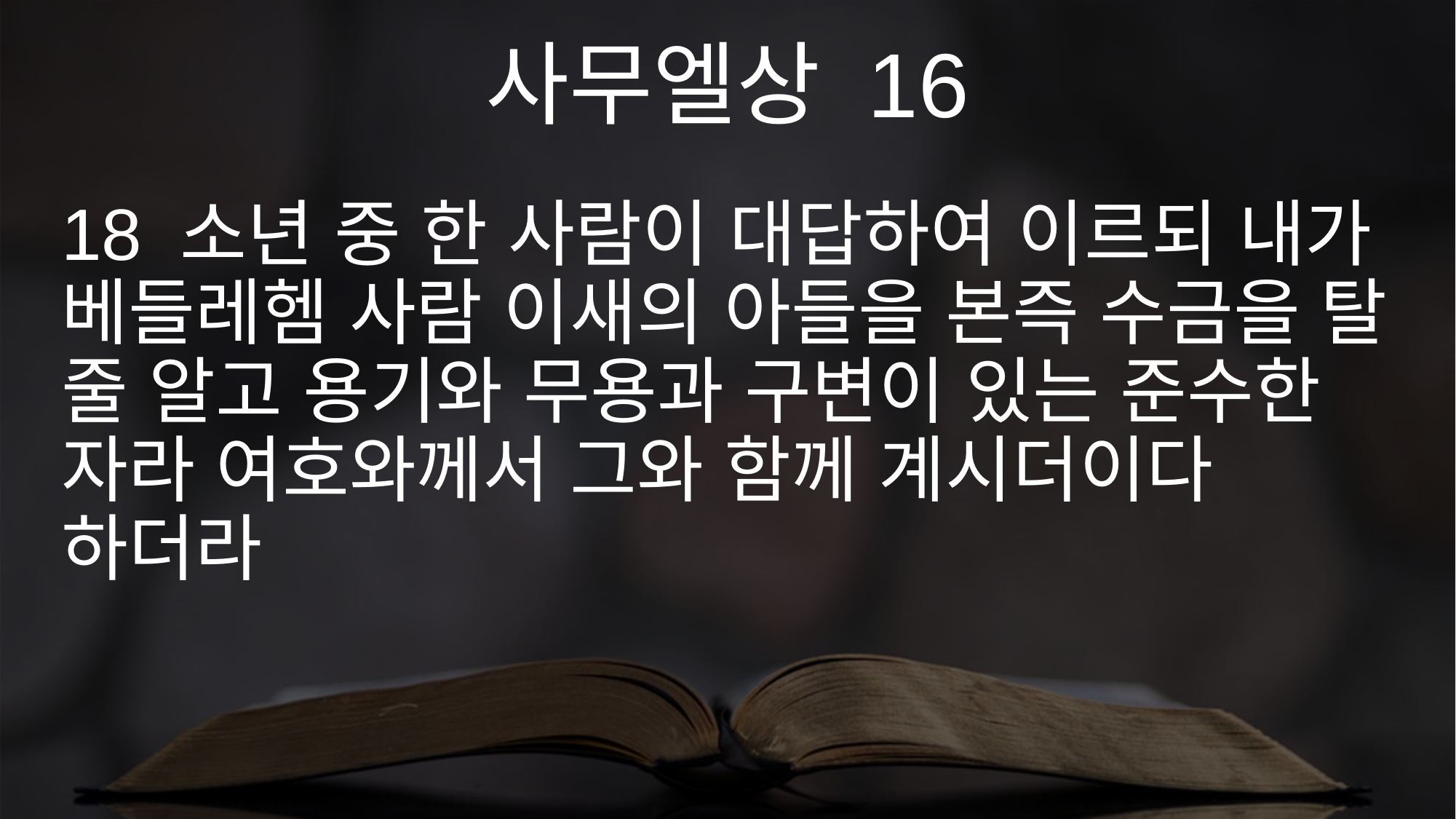

사무엘상 16
18 소년 중 한 사람이 대답하여 이르되 내가 베들레헴 사람 이새의 아들을 본즉 수금을 탈 줄 알고 용기와 무용과 구변이 있는 준수한 자라 여호와께서 그와 함께 계시더이다 하더라